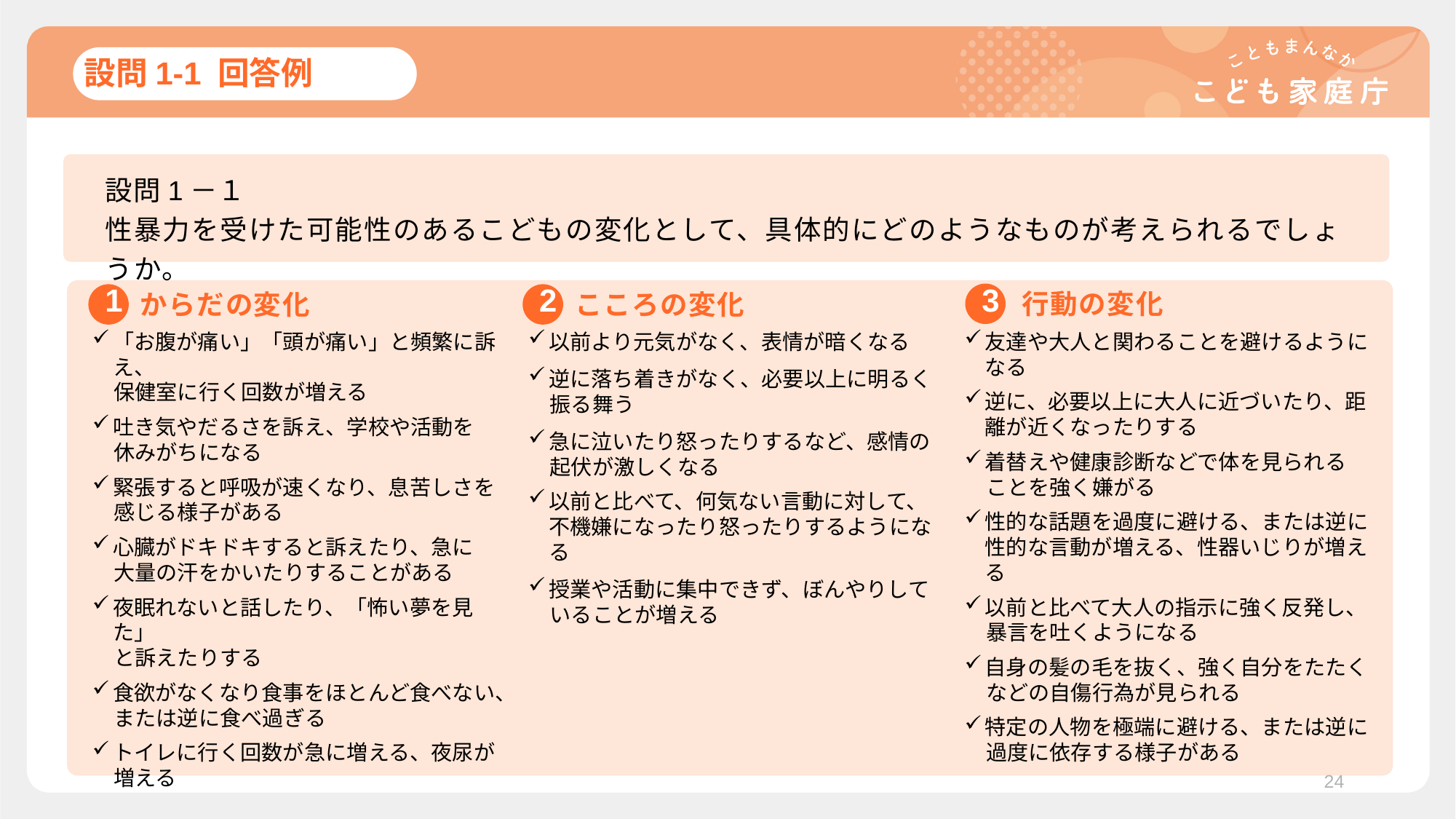

# 設問1-1 回答例

設問1－１
性暴力を受けた可能性のあるこどもの変化として、具体的にどのようなものが考えられるでしょうか。

行動の変化
からだの変化
こころの変化
3
1
2
「お腹が痛い」「頭が痛い」と頻繁に訴え、
保健室に行く回数が増える
吐き気やだるさを訴え、学校や活動を
休みがちになる
緊張すると呼吸が速くなり、息苦しさを
感じる様子がある
心臓がドキドキすると訴えたり、急に
大量の汗をかいたりすることがある
夜眠れないと話したり、「怖い夢を見た」
と訴えたりする
食欲がなくなり食事をほとんど食べない、
または逆に食べ過ぎる
トイレに行く回数が急に増える、夜尿が
増える
以前より元気がなく、表情が暗くなる
逆に落ち着きがなく、必要以上に明るく
振る舞う
急に泣いたり怒ったりするなど、感情の
起伏が激しくなる
以前と比べて、何気ない言動に対して、
不機嫌になったり怒ったりするようになる
授業や活動に集中できず、ぼんやりして
いることが増える

友達や大人と関わることを避けるようになる
逆に、必要以上に大人に近づいたり、距離が近くなったりする
着替えや健康診断などで体を見られる
ことを強く嫌がる
性的な話題を過度に避ける、または逆に性的な言動が増える、性器いじりが増える
以前と比べて大人の指示に強く反発し、
暴言を吐くようになる
自身の髪の毛を抜く、強く自分をたたく
などの自傷行為が見られる
特定の人物を極端に避ける、または逆に
過度に依存する様子がある

24